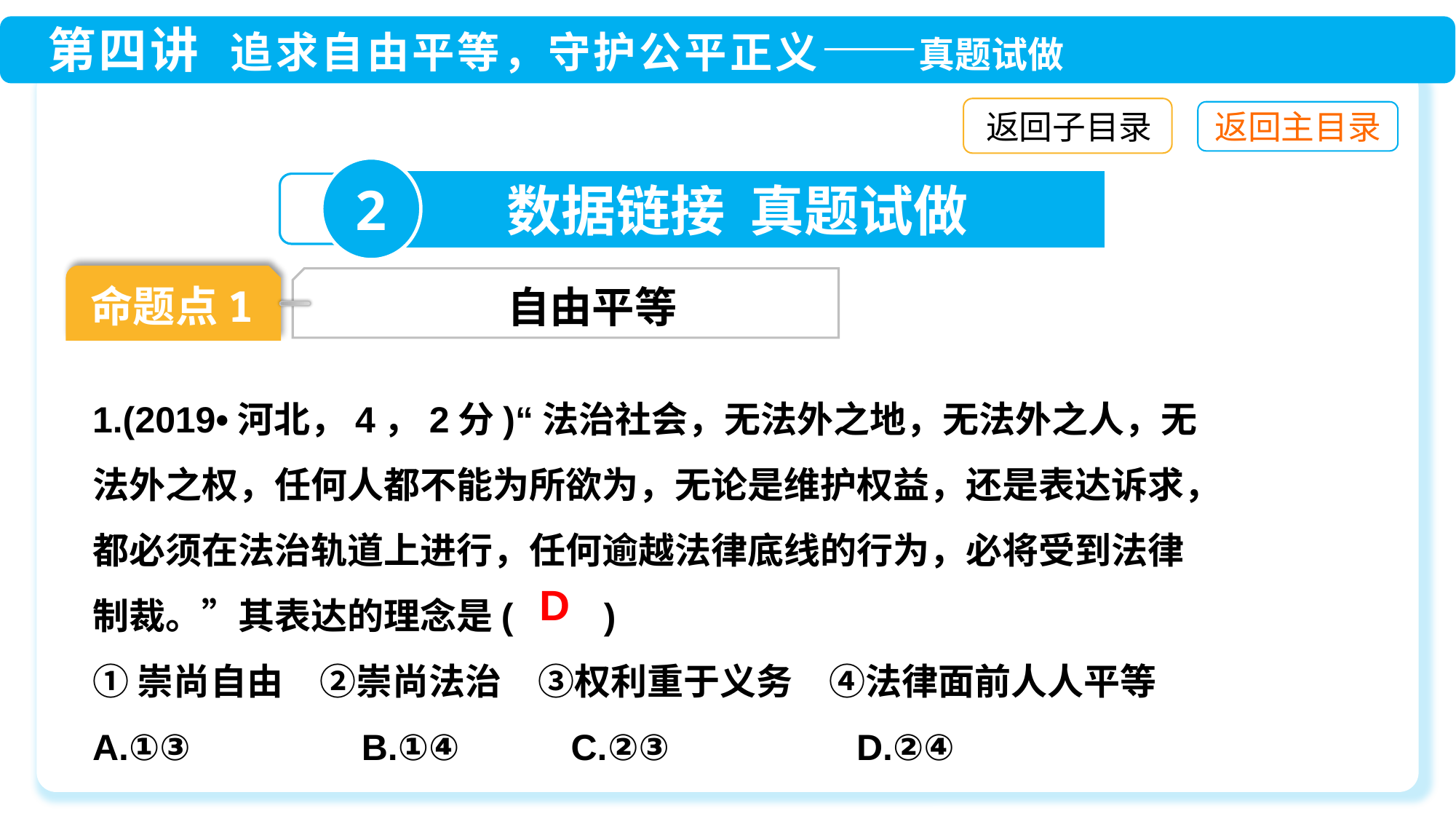

返回子目录

2
数据链接  真题试做

命题点1
自由平等

1.(2019•河北，4，2分)“法治社会，无法外之地，无法外之人，无法外之权，任何人都不能为所欲为，无论是维护权益，还是表达诉求，都必须在法治轨道上进行，任何逾越法律底线的行为，必将受到法律制裁。”其表达的理念是(　　)
①崇尚自由　②崇尚法治　③权利重于义务　④法律面前人人平等
A.①③　　　　 B.①④           C.②③　　	D.②④
D